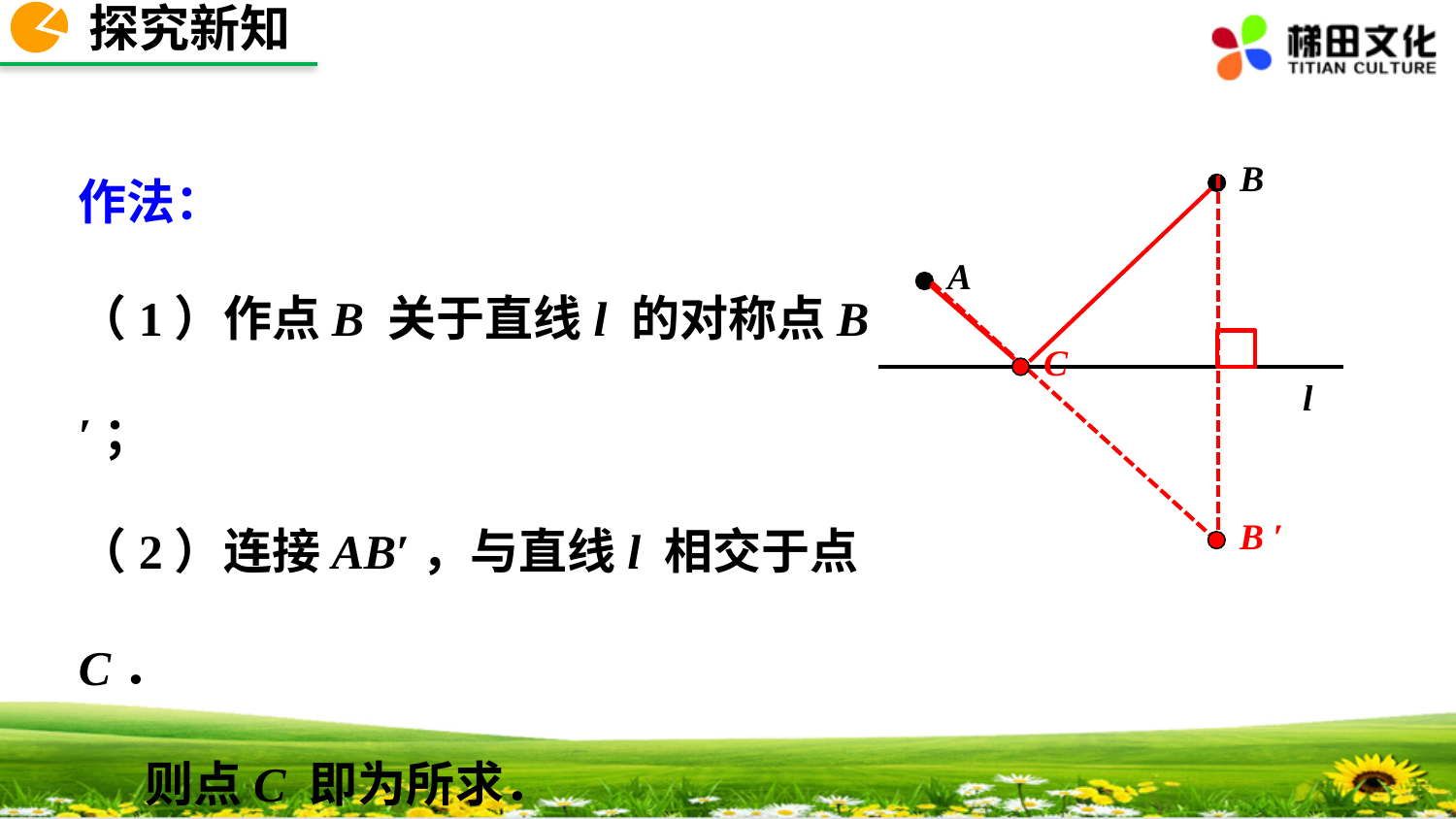

探究新知

作法：
（1）作点B 关于直线l 的对称点B′；
（2）连接AB′，与直线l 相交于点C．
     则点C 即为所求．
B

A

l

C

B ′